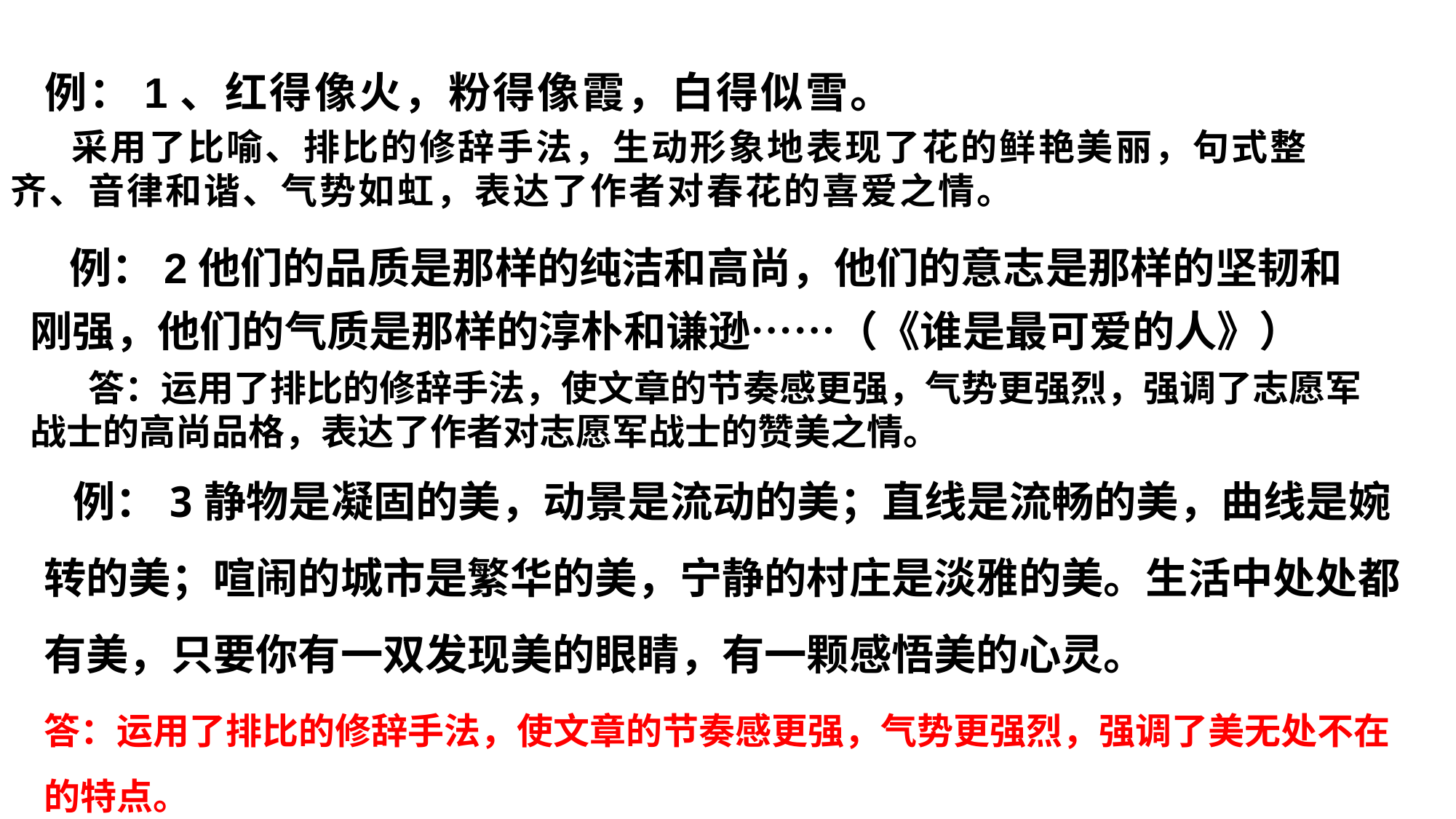

例：1、红得像火，粉得像霞，白得似雪。
     采用了比喻、排比的修辞手法，生动形象地表现了花的鲜艳美丽，句式整齐、音律和谐、气势如虹，表达了作者对春花的喜爱之情。
   例：2他们的品质是那样的纯洁和高尚，他们的意志是那样的坚韧和刚强，他们的气质是那样的淳朴和谦逊……（《谁是最可爱的人》）
      答：运用了排比的修辞手法，使文章的节奏感更强，气势更强烈，强调了志愿军战士的高尚品格，表达了作者对志愿军战士的赞美之情。
  例：3静物是凝固的美，动景是流动的美；直线是流畅的美，曲线是婉转的美；喧闹的城市是繁华的美，宁静的村庄是淡雅的美。生活中处处都有美，只要你有一双发现美的眼睛，有一颗感悟美的心灵。
答：运用了排比的修辞手法，使文章的节奏感更强，气势更强烈，强调了美无处不在的特点。